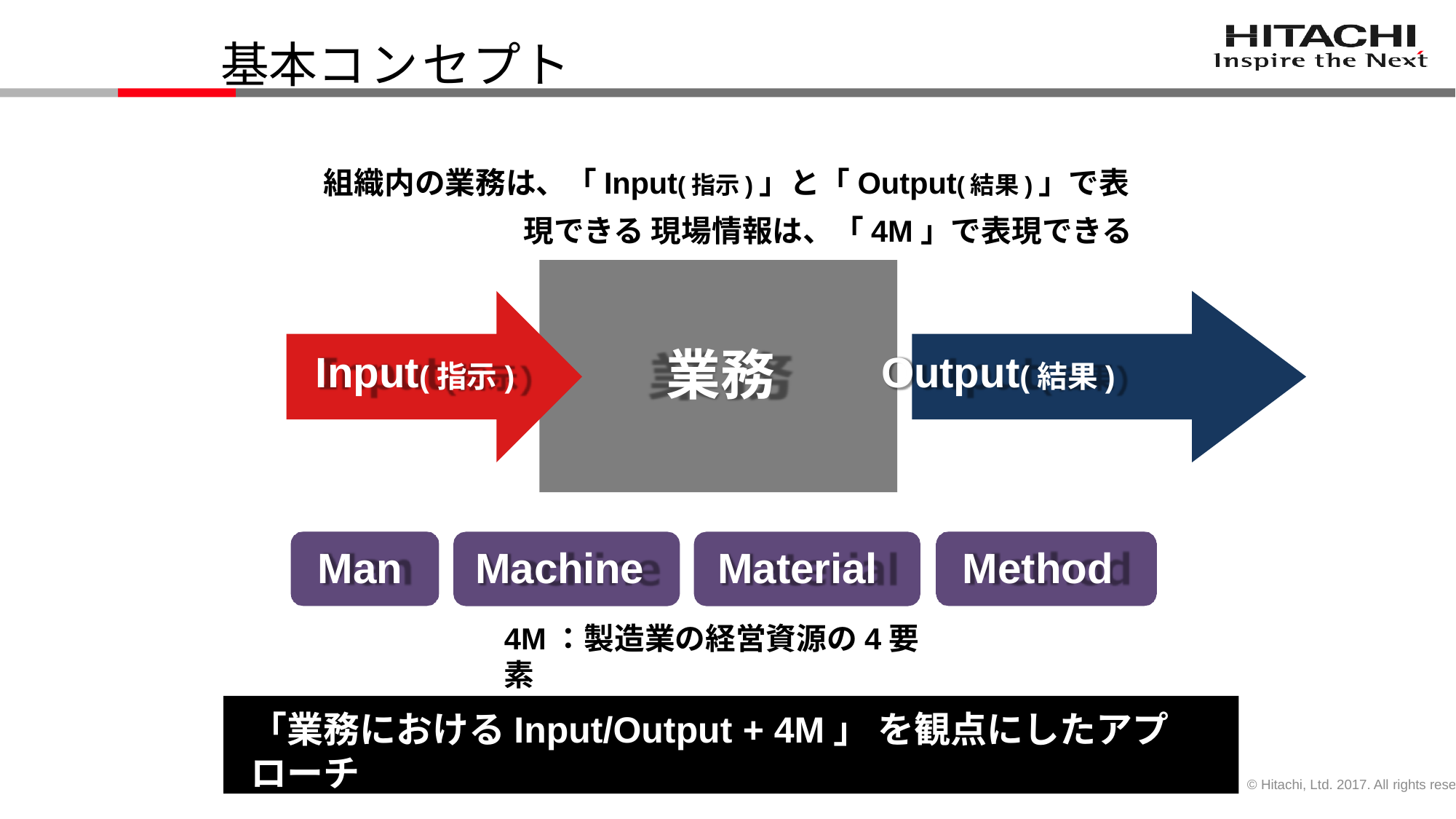

基本コンセプト

組織内の業務は、「Input(指示)」と「Output(結果)」で表現できる 現場情報は、「4M」で表現できる

業務
Input(指示)
Output(結果)

Man	Machine	Material
4M：製造業の経営資源の4要素
Method
「業務におけるInput/Output + 4M」 を観点にしたアプローチ
© Hitachi, Ltd. 2017. All rights reserved.	3